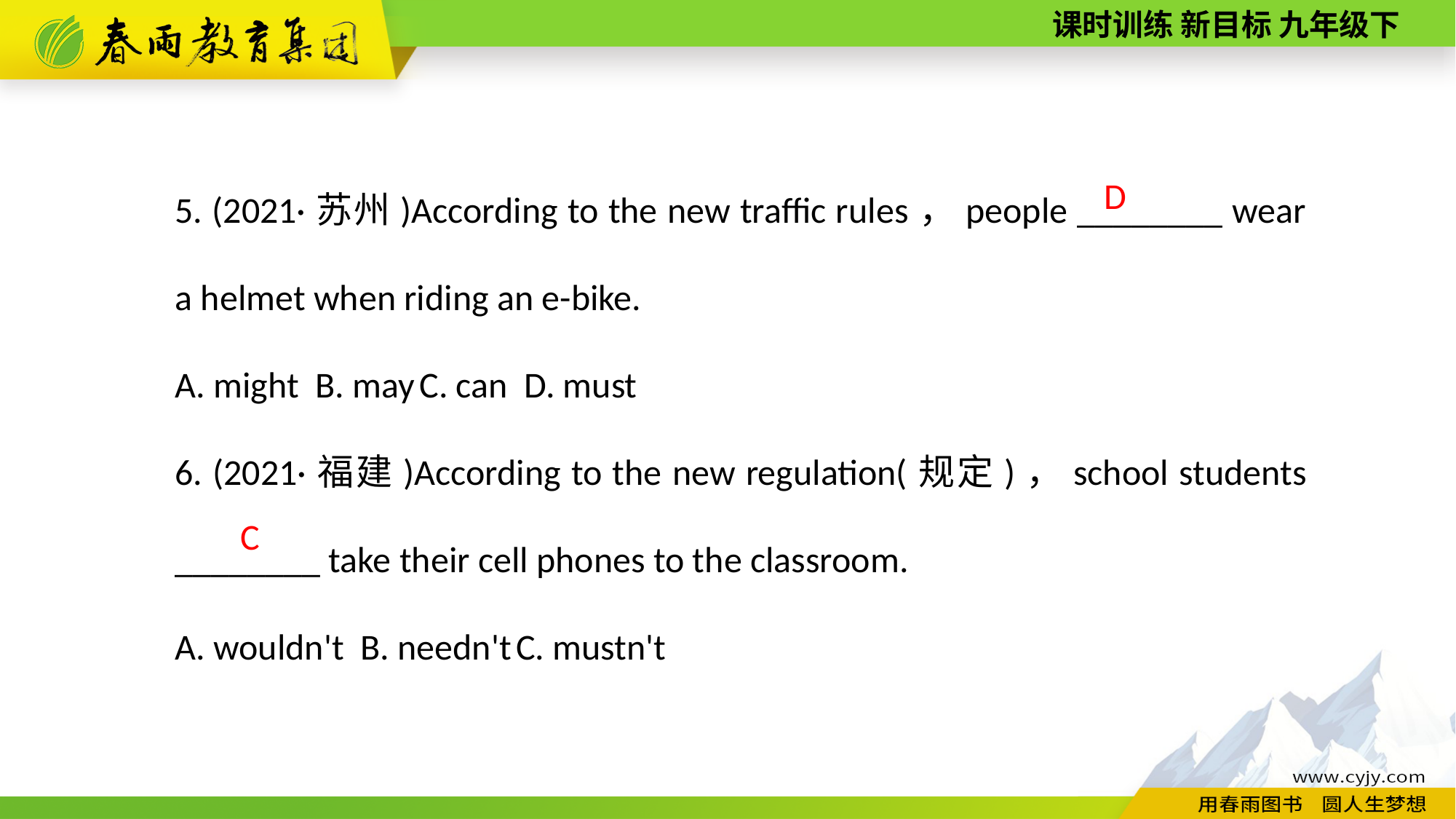

5. (2021·苏州)According to the new traffic rules，people ________ wear a helmet when riding an e-­bike.
A. might  B. may C. can  D. must
6. (2021·福建)According to the new regulation(规定)，school students ________ take their cell phones to the classroom.
A. wouldn't  B. needn't C. mustn't
D
C